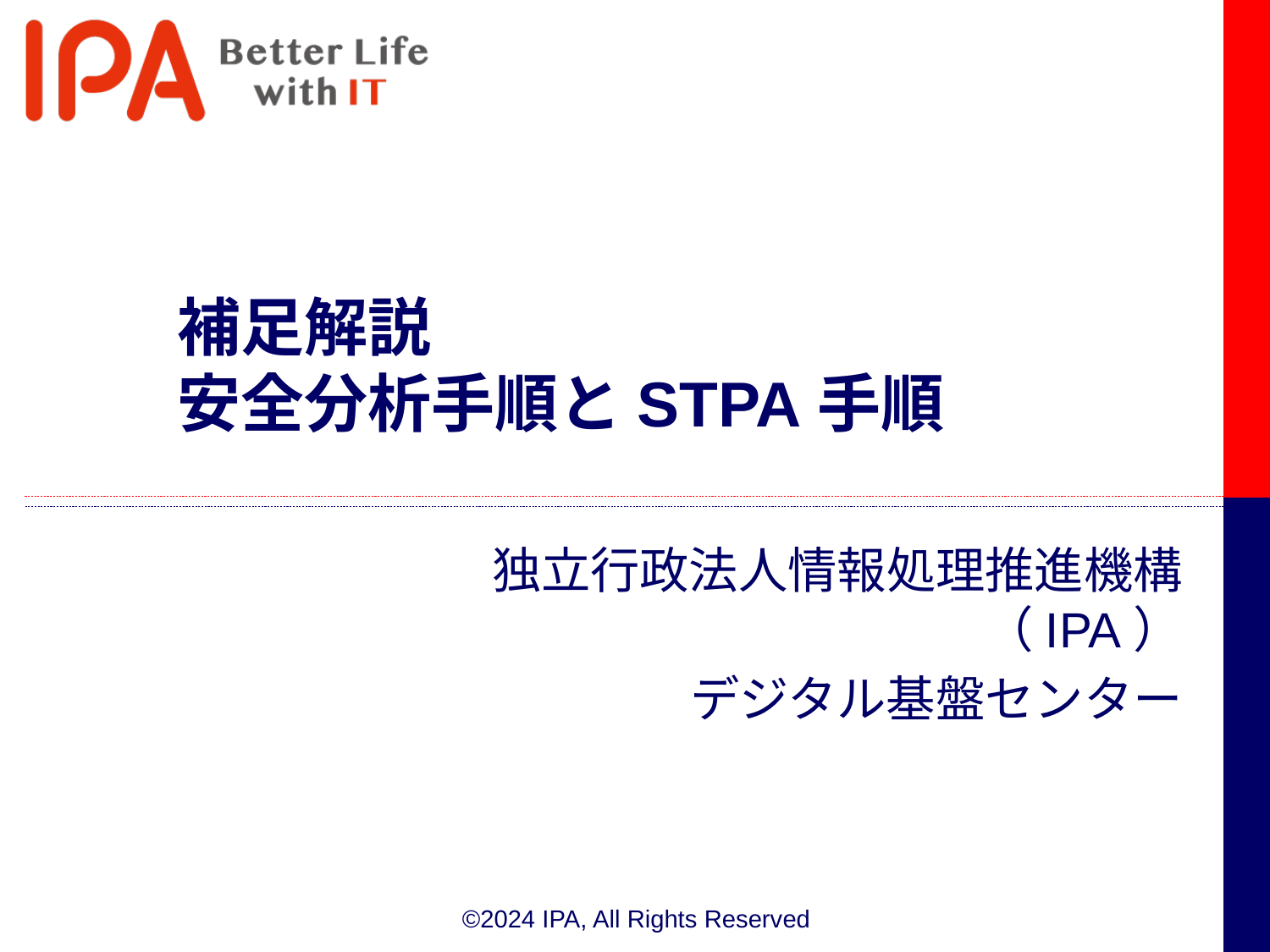

# 補足解説 安全分析手順とSTPA手順
独立行政法人情報処理推進機構（IPA）
デジタル基盤センター

©2024 IPA, All Rights Reserved